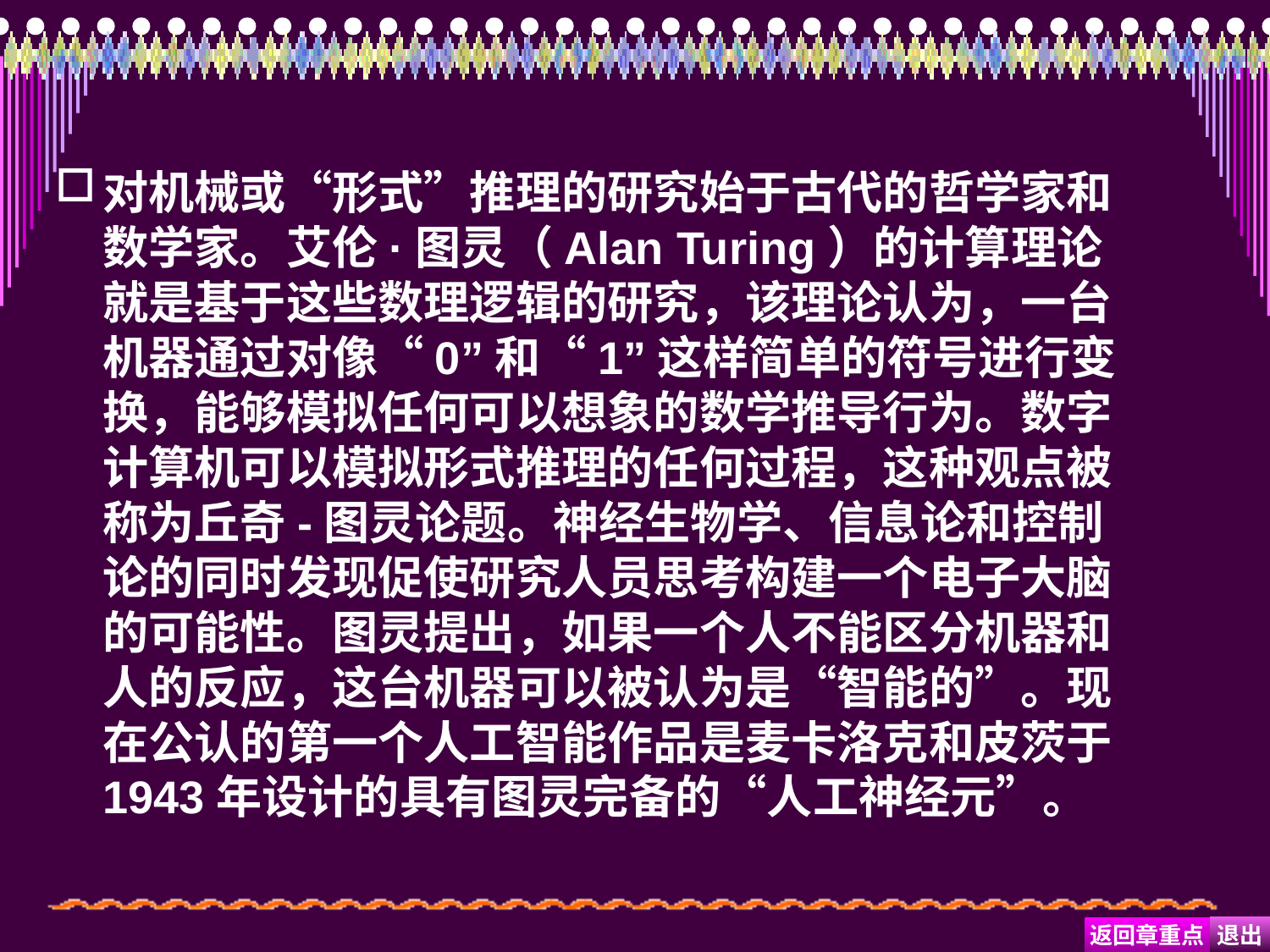

#
对机械或“形式”推理的研究始于古代的哲学家和数学家。艾伦·图灵（Alan Turing）的计算理论就是基于这些数理逻辑的研究，该理论认为，一台机器通过对像“0”和“1”这样简单的符号进行变换，能够模拟任何可以想象的数学推导行为。数字计算机可以模拟形式推理的任何过程，这种观点被称为丘奇-图灵论题。神经生物学、信息论和控制论的同时发现促使研究人员思考构建一个电子大脑的可能性。图灵提出，如果一个人不能区分机器和人的反应，这台机器可以被认为是“智能的”。现在公认的第一个人工智能作品是麦卡洛克和皮茨于1943年设计的具有图灵完备的“人工神经元”。